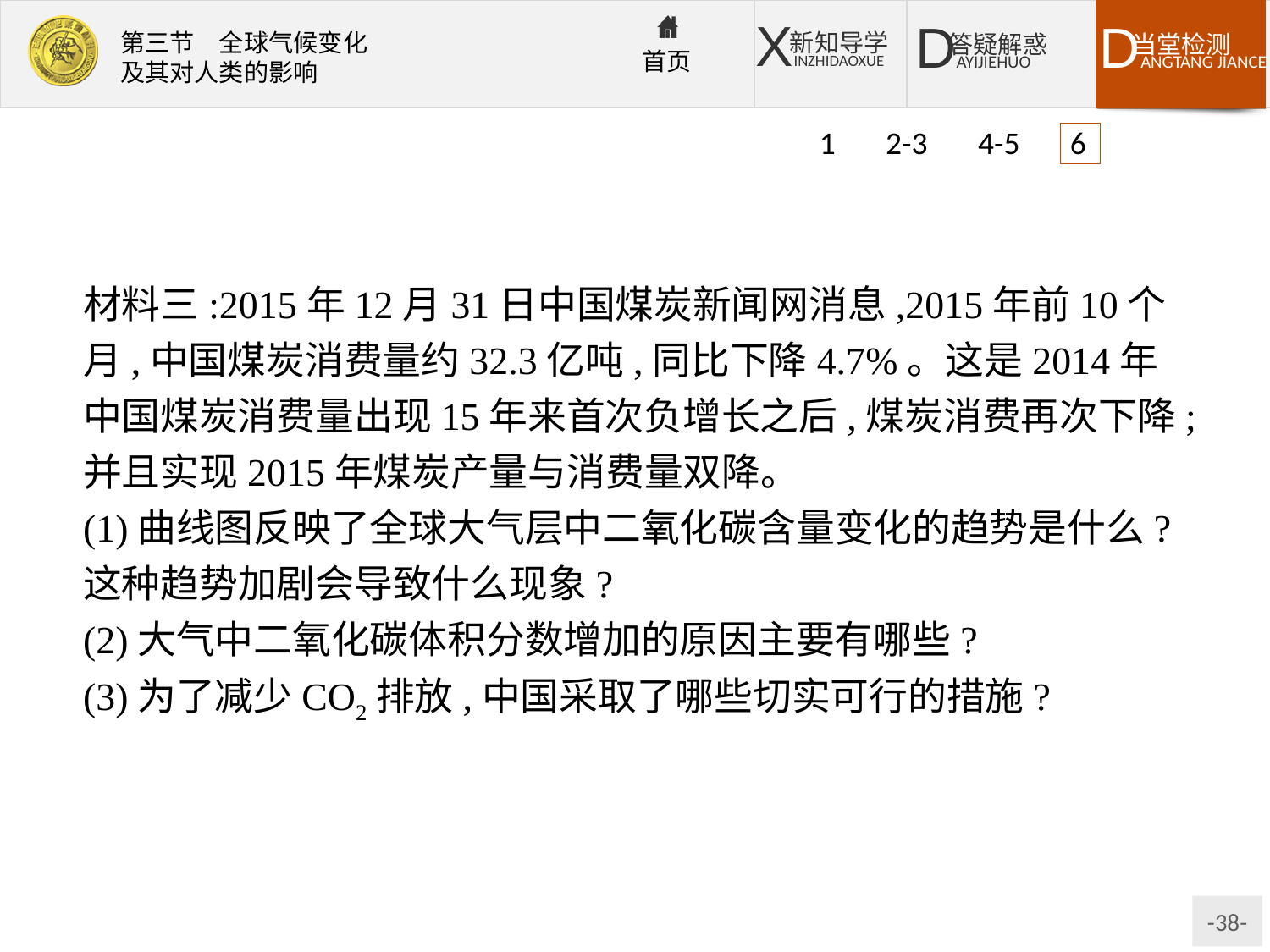

1       2-3       4-5       6

材料三:2015年12月31日中国煤炭新闻网消息,2015年前10个月,中国煤炭消费量约32.3亿吨,同比下降4.7%。这是2014年中国煤炭消费量出现15年来首次负增长之后,煤炭消费再次下降;并且实现2015年煤炭产量与消费量双降。
(1)曲线图反映了全球大气层中二氧化碳含量变化的趋势是什么?这种趋势加剧会导致什么现象?
(2)大气中二氧化碳体积分数增加的原因主要有哪些?
(3)为了减少CO2排放,中国采取了哪些切实可行的措施?